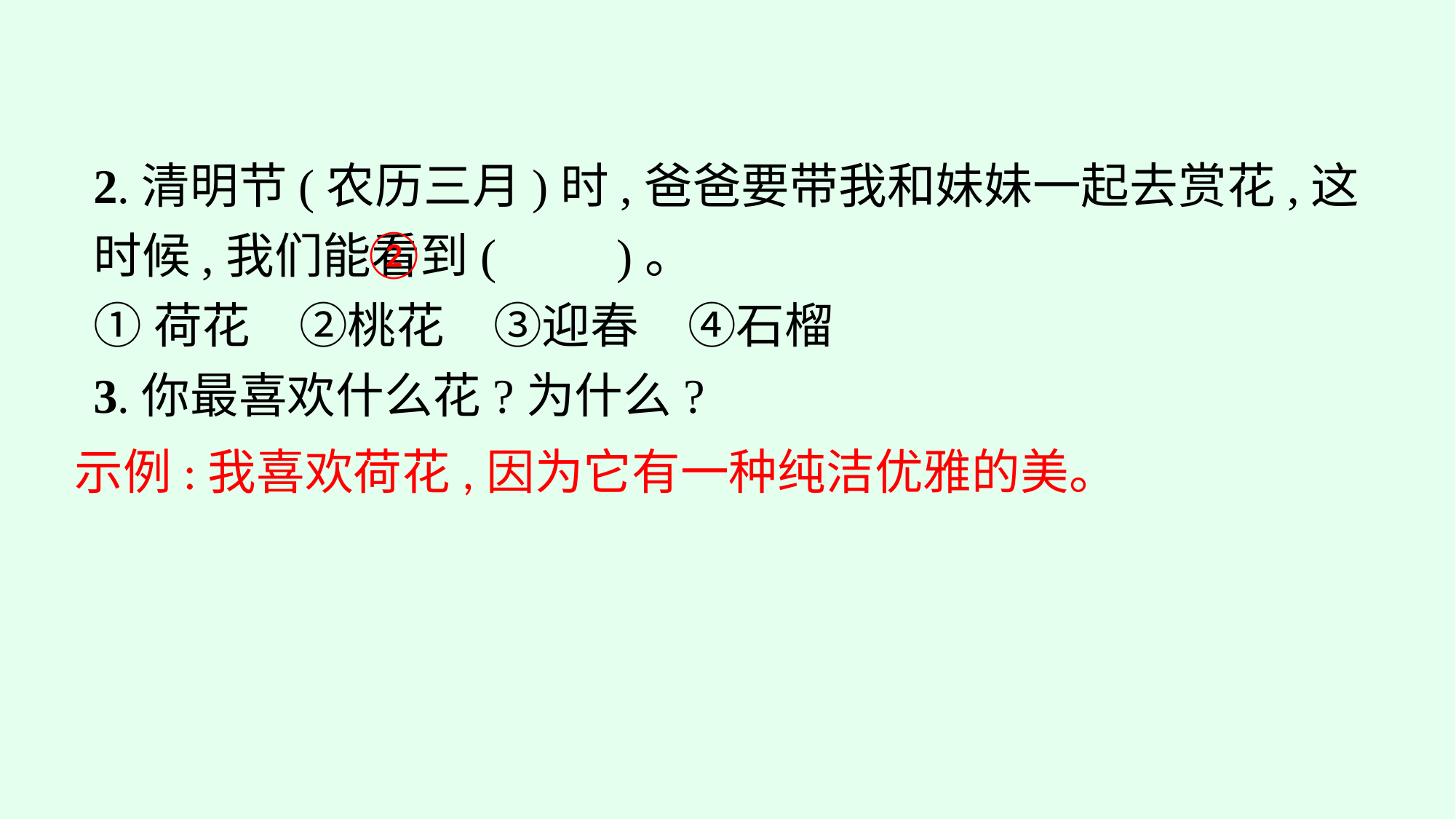

2.清明节(农历三月)时,爸爸要带我和妹妹一起去赏花,这时候,我们能看到(　　)。
①荷花　②桃花　③迎春　④石榴
3.你最喜欢什么花?为什么?
②
示例:我喜欢荷花,因为它有一种纯洁优雅的美。